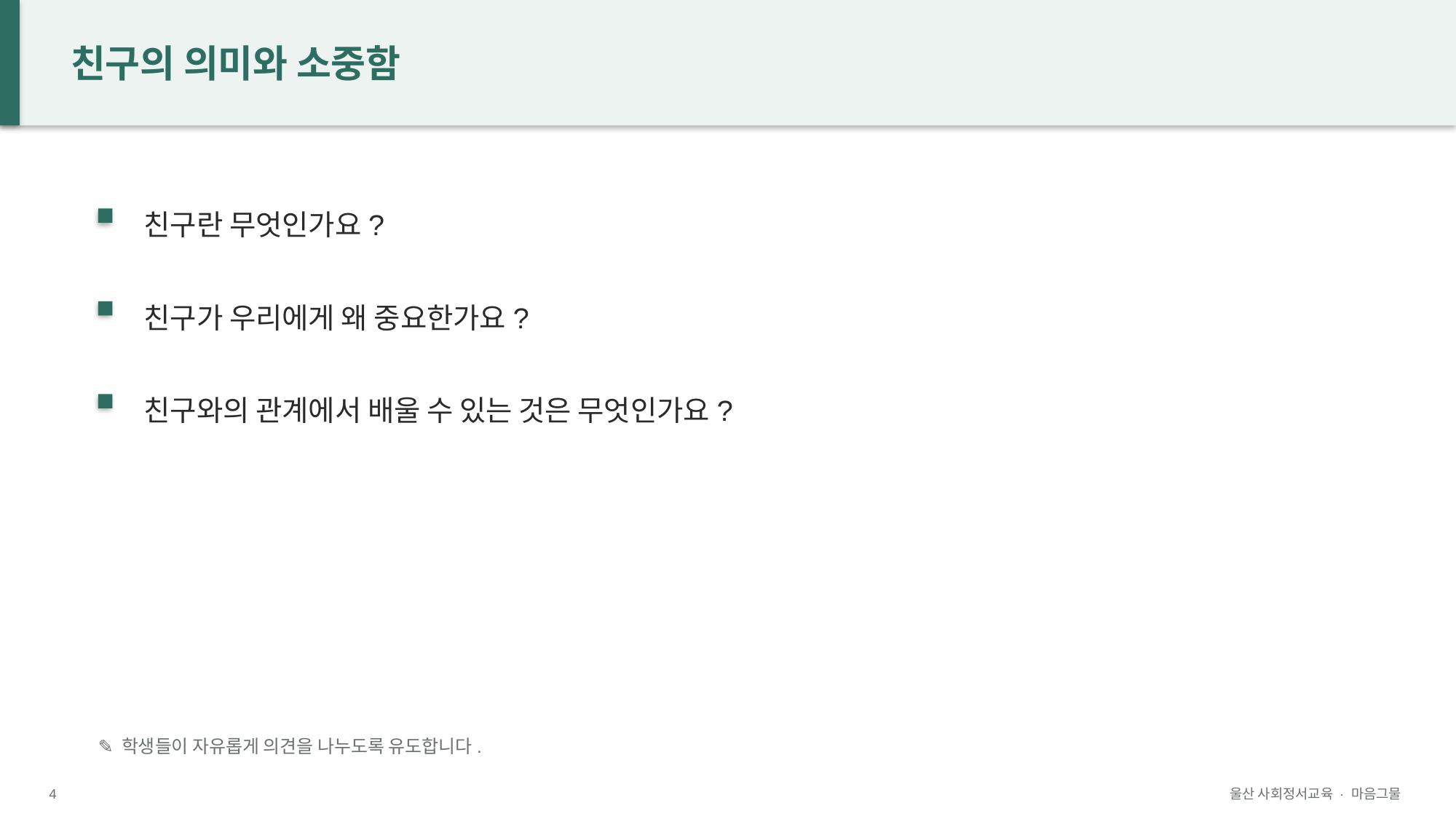

친구의 의미와 소중함
친구란 무엇인가요?

친구가 우리에게 왜 중요한가요?

친구와의 관계에서 배울 수 있는 것은 무엇인가요?

✎ 학생들이 자유롭게 의견을 나누도록 유도합니다.
4
울산 사회정서교육 · 마음그물